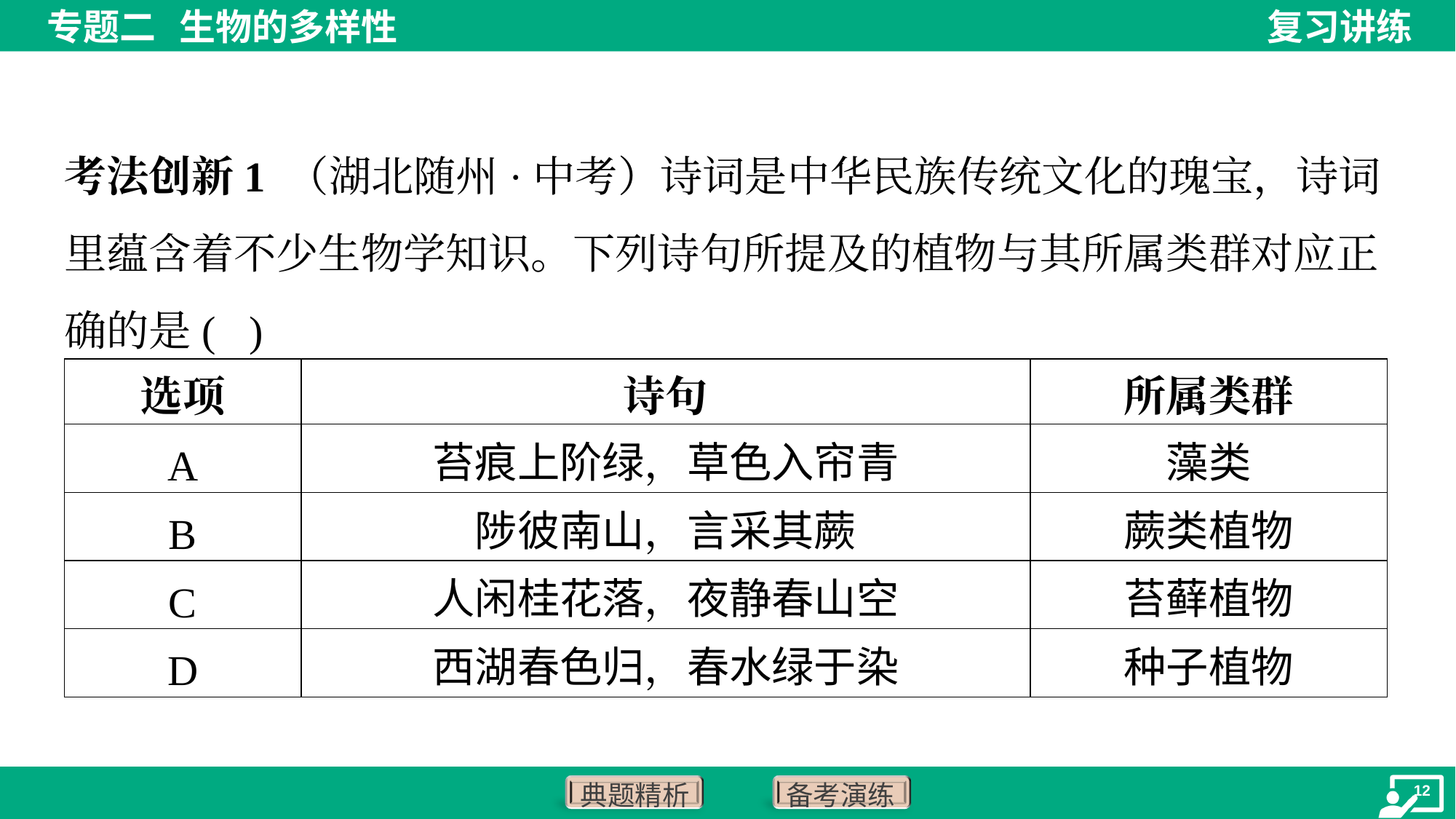

考法创新1 （湖北随州·中考）诗词是中华民族传统文化的瑰宝，诗词里蕴含着不少生物学知识。下列诗句所提及的植物与其所属类群对应正确的是(   )
| 选项 | 诗句 | 所属类群 |
| --- | --- | --- |
| A | 苔痕上阶绿，草色入帘青 | 藻类 |
| B | 陟彼南山，言采其蕨 | 蕨类植物 |
| C | 人闲桂花落，夜静春山空 | 苔藓植物 |
| D | 西湖春色归，春水绿于染 | 种子植物 |